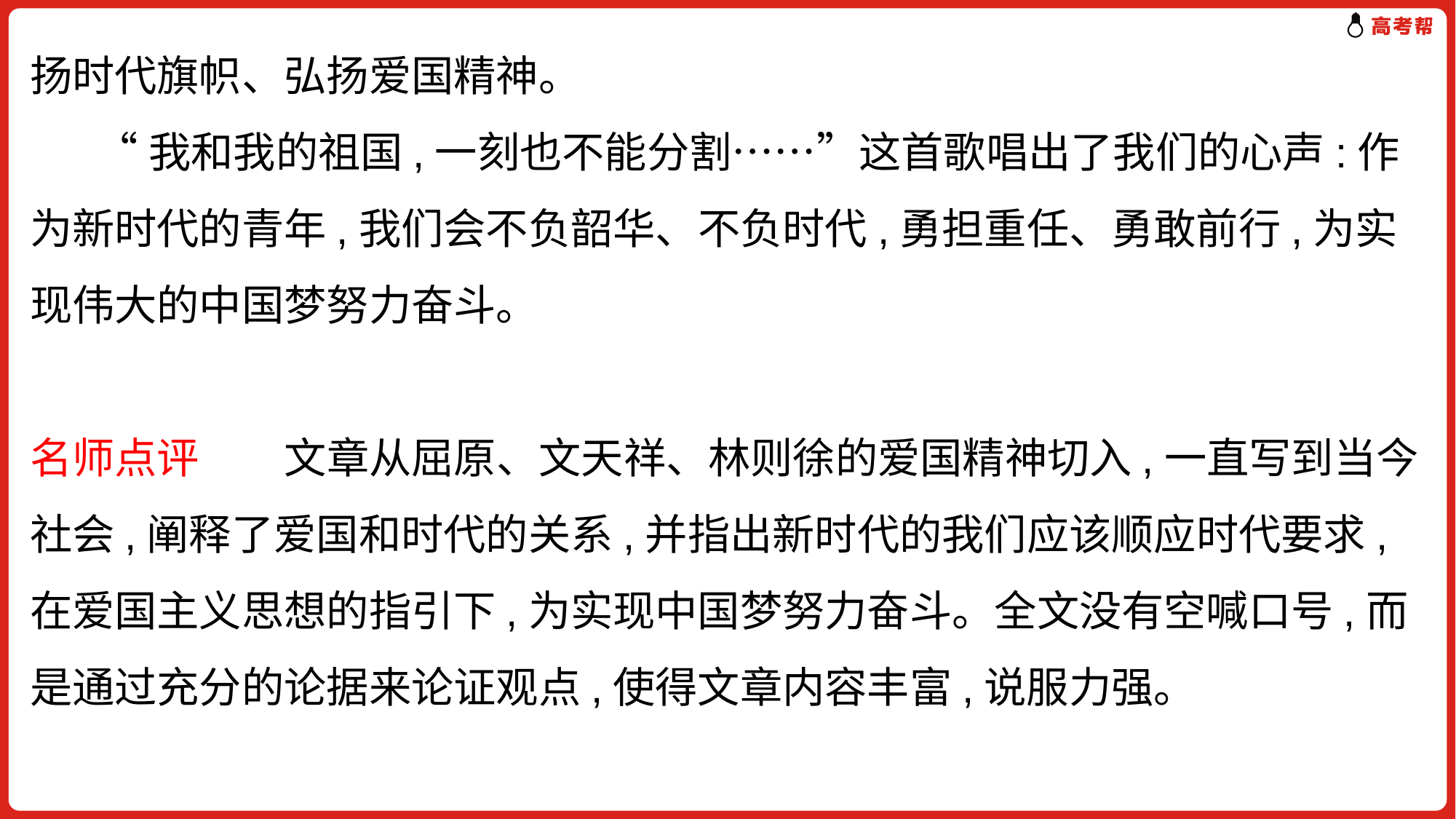

扬时代旗帜、弘扬爱国精神。
       “我和我的祖国,一刻也不能分割……”这首歌唱出了我们的心声:作为新时代的青年,我们会不负韶华、不负时代,勇担重任、勇敢前行,为实现伟大的中国梦努力奋斗。

名师点评         文章从屈原、文天祥、林则徐的爱国精神切入,一直写到当今社会,阐释了爱国和时代的关系,并指出新时代的我们应该顺应时代要求,在爱国主义思想的指引下,为实现中国梦努力奋斗。全文没有空喊口号,而是通过充分的论据来论证观点,使得文章内容丰富,说服力强。